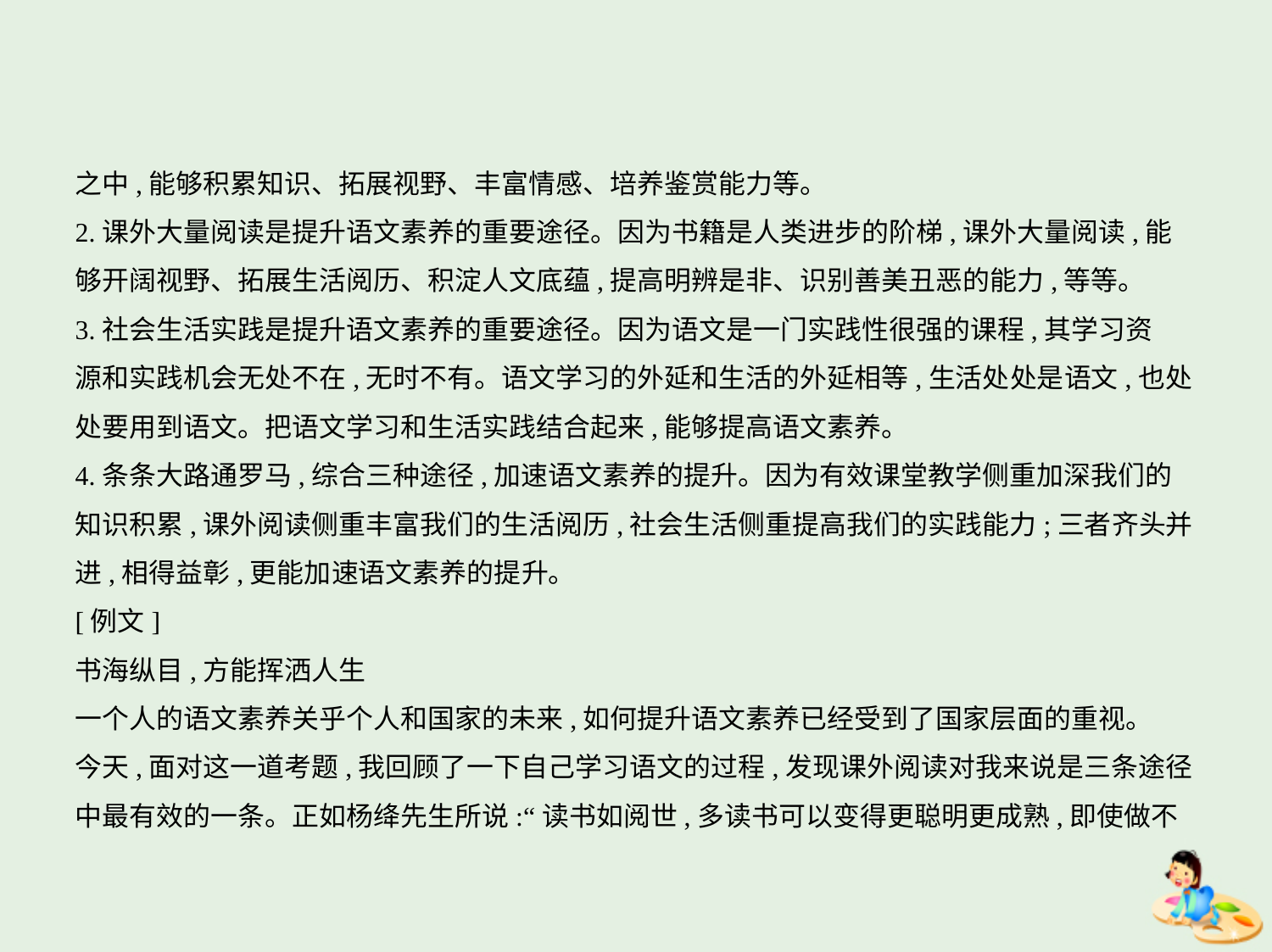

之中,能够积累知识、拓展视野、丰富情感、培养鉴赏能力等。
2.课外大量阅读是提升语文素养的重要途径。因为书籍是人类进步的阶梯,课外大量阅读,能
够开阔视野、拓展生活阅历、积淀人文底蕴,提高明辨是非、识别善美丑恶的能力,等等。
3.社会生活实践是提升语文素养的重要途径。因为语文是一门实践性很强的课程,其学习资
源和实践机会无处不在,无时不有。语文学习的外延和生活的外延相等,生活处处是语文,也处
处要用到语文。把语文学习和生活实践结合起来,能够提高语文素养。
4.条条大路通罗马,综合三种途径,加速语文素养的提升。因为有效课堂教学侧重加深我们的
知识积累,课外阅读侧重丰富我们的生活阅历,社会生活侧重提高我们的实践能力;三者齐头并
进,相得益彰,更能加速语文素养的提升。
[例文]
书海纵目,方能挥洒人生
一个人的语文素养关乎个人和国家的未来,如何提升语文素养已经受到了国家层面的重视。
今天,面对这一道考题,我回顾了一下自己学习语文的过程,发现课外阅读对我来说是三条途径
中最有效的一条。正如杨绛先生所说:“读书如阅世,多读书可以变得更聪明更成熟,即使做不